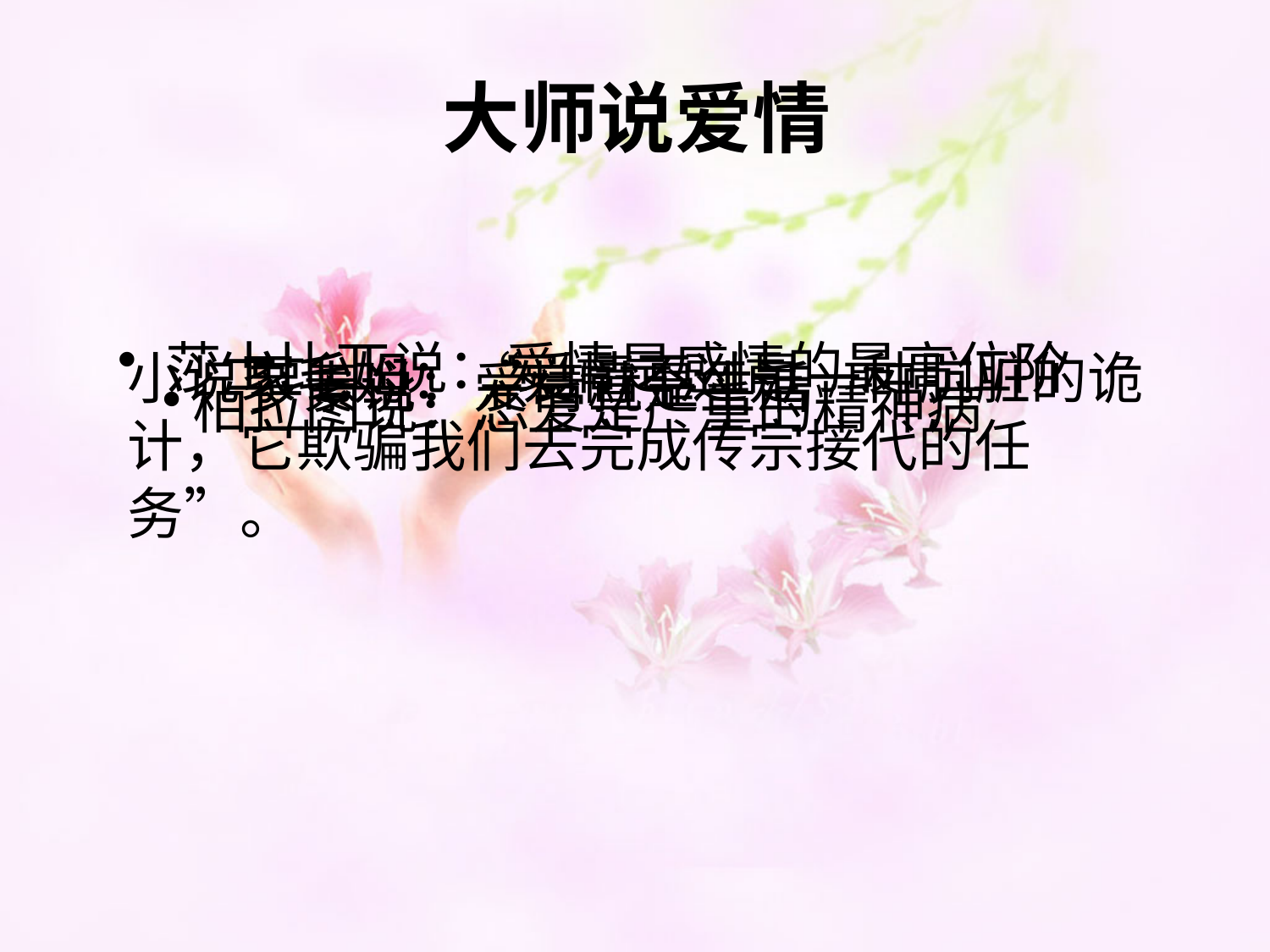

大师说爱情
莎士比亚说：爱情是感情的最高位阶
小说家毛姆：“爱情不过是一种肮脏的诡计，它欺骗我们去完成传宗接代的任务”。
罗素说：爱情就是生活
柏拉图说：恋爱是严重的精神病